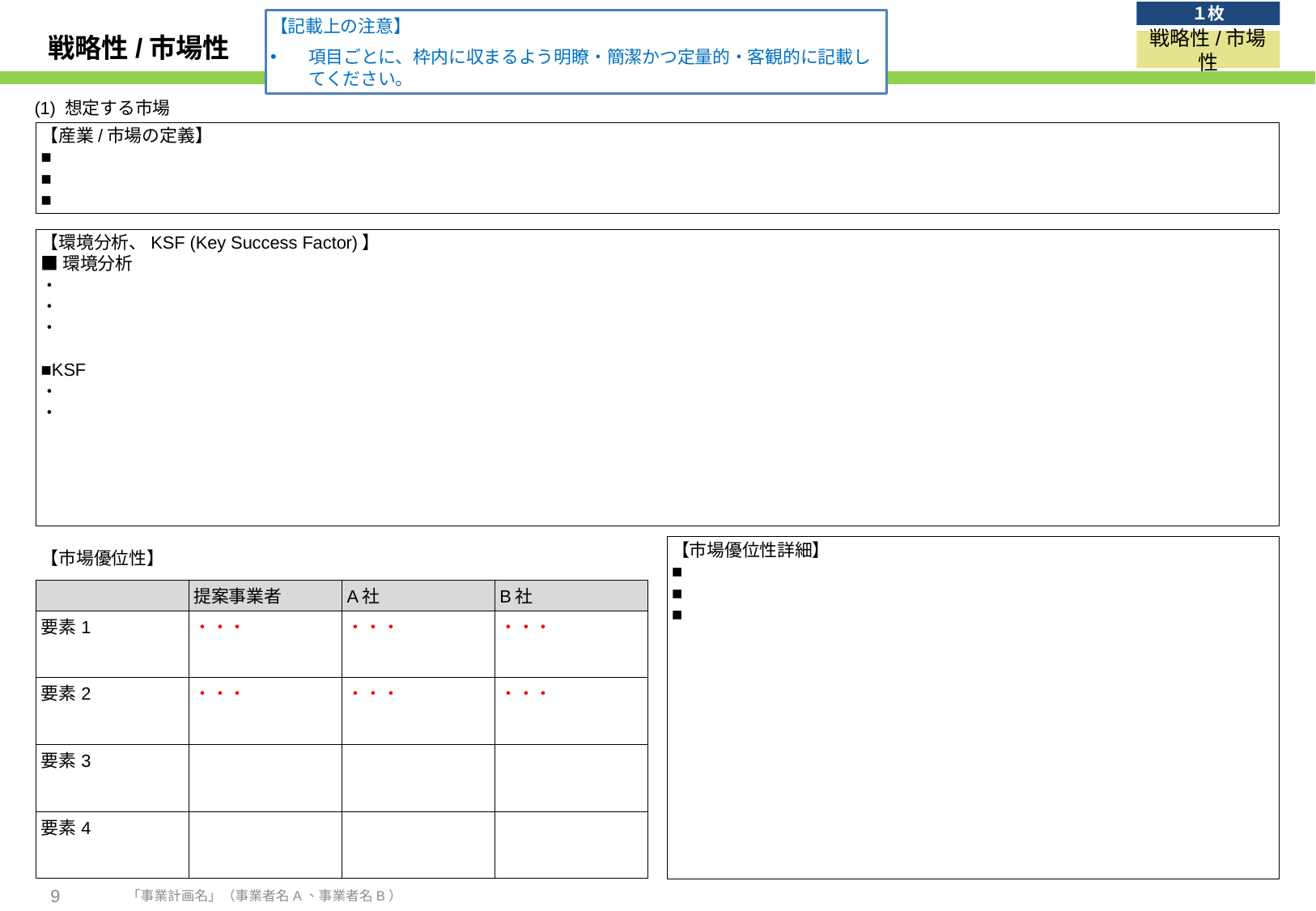

１枚
【記載上の注意】
項目ごとに、枠内に収まるよう明瞭・簡潔かつ定量的・客観的に記載してください。
# 戦略性/市場性
戦略性/市場性
(1) 想定する市場
【産業/市場の定義】
■
■
■
【環境分析、KSF (Key Success Factor)】
■環境分析
・
・
・

■KSF
・
・

【市場優位性詳細】
■
■
■
| 【市場優位性】 |  |  |  |
| --- | --- | --- | --- |
|  | 提案事業者 | A社 | B社 |
| 要素1 | ・・・ | ・・・ | ・・・ |
| 要素2 | ・・・ | ・・・ | ・・・ |
| 要素3 |  |  |  |
| 要素4 |  |  |  |
9
「事業計画名」（事業者名A、事業者名B）